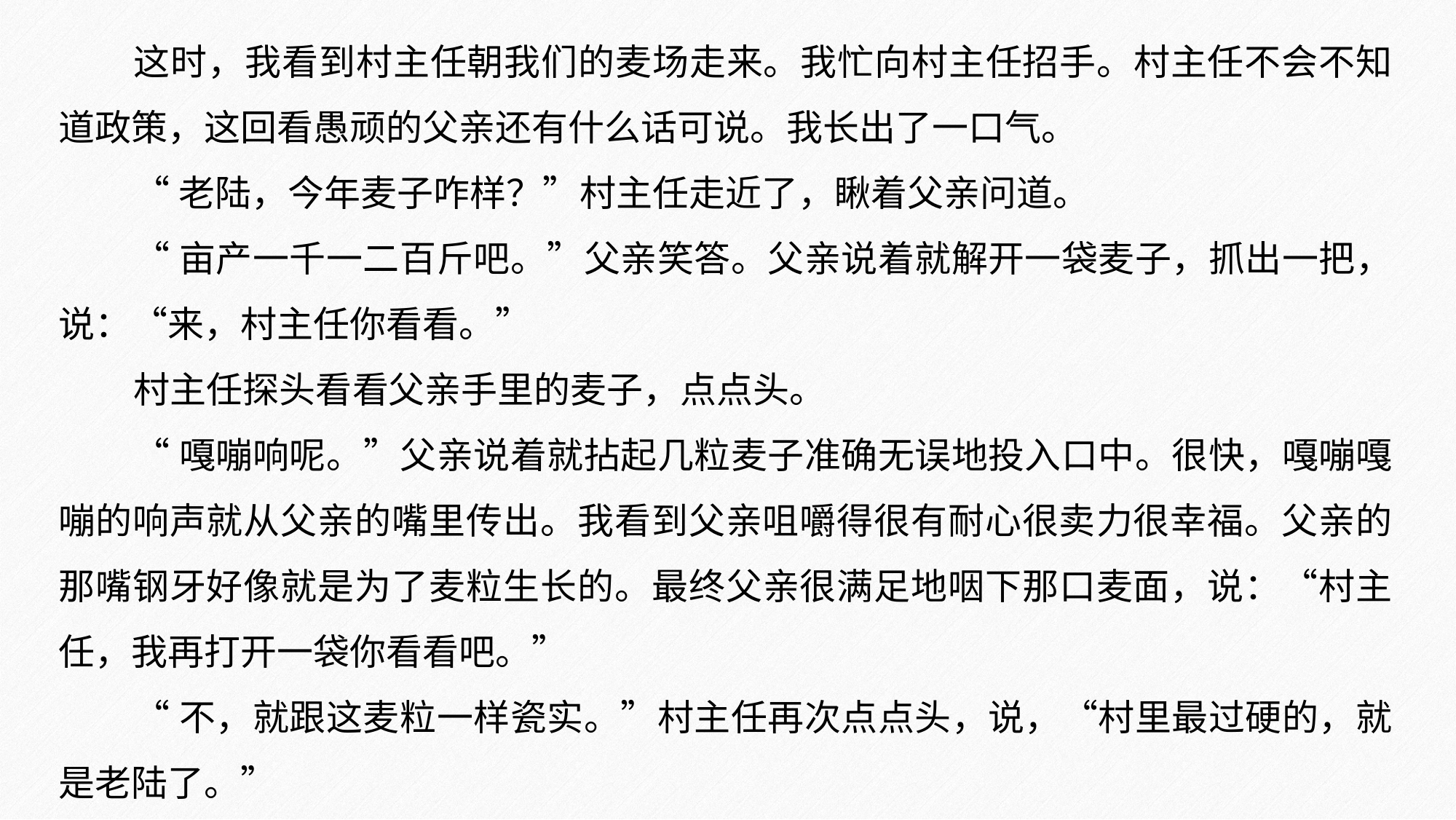

这时，我看到村主任朝我们的麦场走来。我忙向村主任招手。村主任不会不知道政策，这回看愚顽的父亲还有什么话可说。我长出了一口气。
“老陆，今年麦子咋样？”村主任走近了，瞅着父亲问道。
“亩产一千一二百斤吧。”父亲笑答。父亲说着就解开一袋麦子，抓出一把，说：“来，村主任你看看。”
村主任探头看看父亲手里的麦子，点点头。
“嘎嘣响呢。”父亲说着就拈起几粒麦子准确无误地投入口中。很快，嘎嘣嘎嘣的响声就从父亲的嘴里传出。我看到父亲咀嚼得很有耐心很卖力很幸福。父亲的那嘴钢牙好像就是为了麦粒生长的。最终父亲很满足地咽下那口麦面，说：“村主任，我再打开一袋你看看吧。”
“不，就跟这麦粒一样瓷实。”村主任再次点点头，说，“村里最过硬的，就是老陆了。”